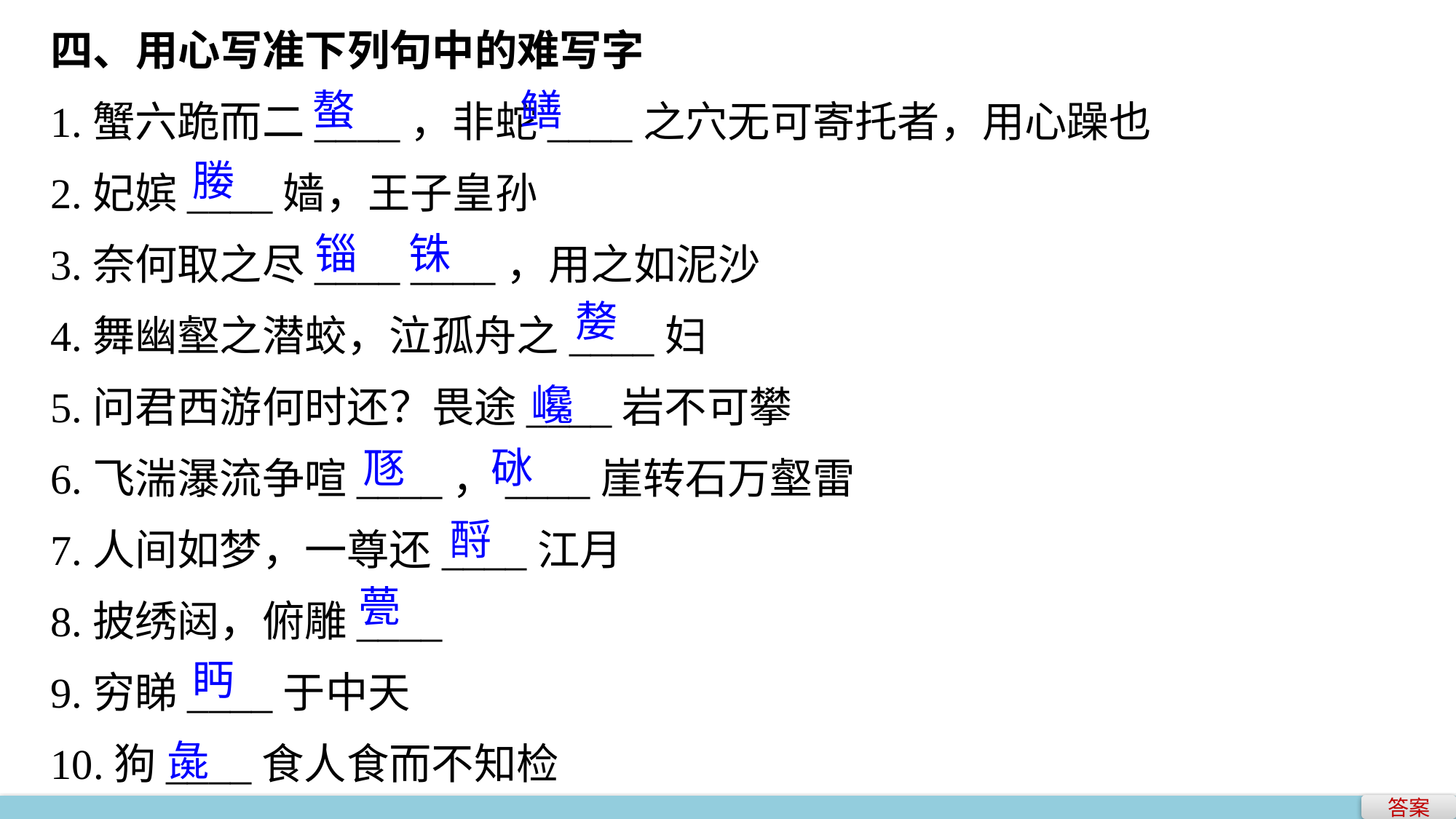

四、用心写准下列句中的难写字
1.蟹六跪而二____，非蛇____之穴无可寄托者，用心躁也
2.妃嫔____嫱，王子皇孙
3.奈何取之尽____ ____，用之如泥沙
4.舞幽壑之潜蛟，泣孤舟之____妇
5.问君西游何时还？畏途____岩不可攀
6.飞湍瀑流争喧____，____崖转石万壑雷
7.人间如梦，一尊还____江月
8.披绣闼，俯雕____
9.穷睇____于中天
10.狗____食人食而不知检
螯　             鳝
媵
锱　 铢
嫠
巉
豗
砯
酹
甍
眄
彘
答案